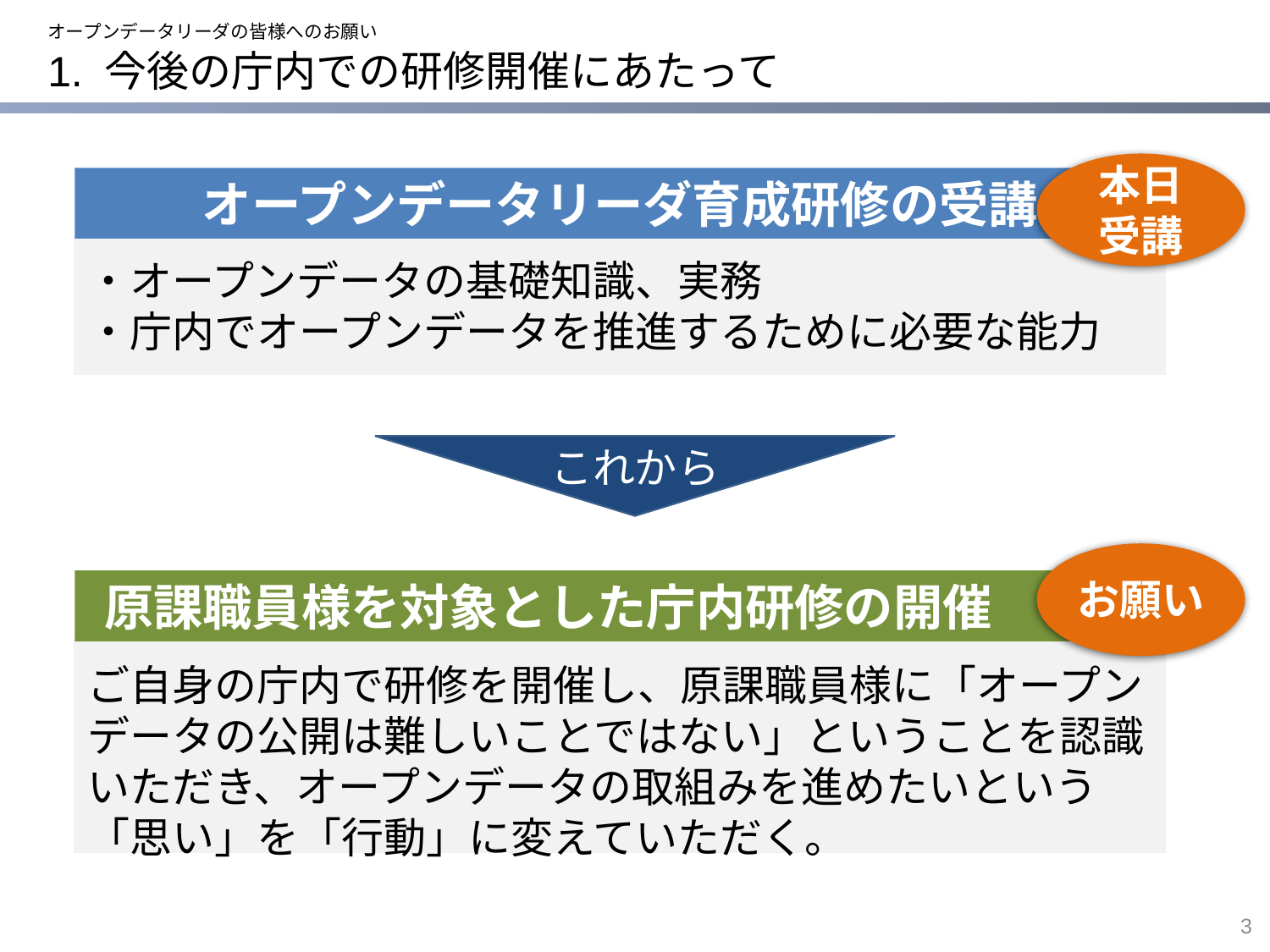

オープンデータリーダの皆様へのお願い
# 1. 今後の庁内での研修開催にあたって
本日
受講
オープンデータリーダ育成研修の受講
・オープンデータの基礎知識、実務
・庁内でオープンデータを推進するために必要な能力
これから
お願い
原課職員様を対象とした庁内研修の開催
ご自身の庁内で研修を開催し、原課職員様に「オープンデータの公開は難しいことではない」ということを認識いただき、オープンデータの取組みを進めたいという「思い」を「行動」に変えていただく。
3